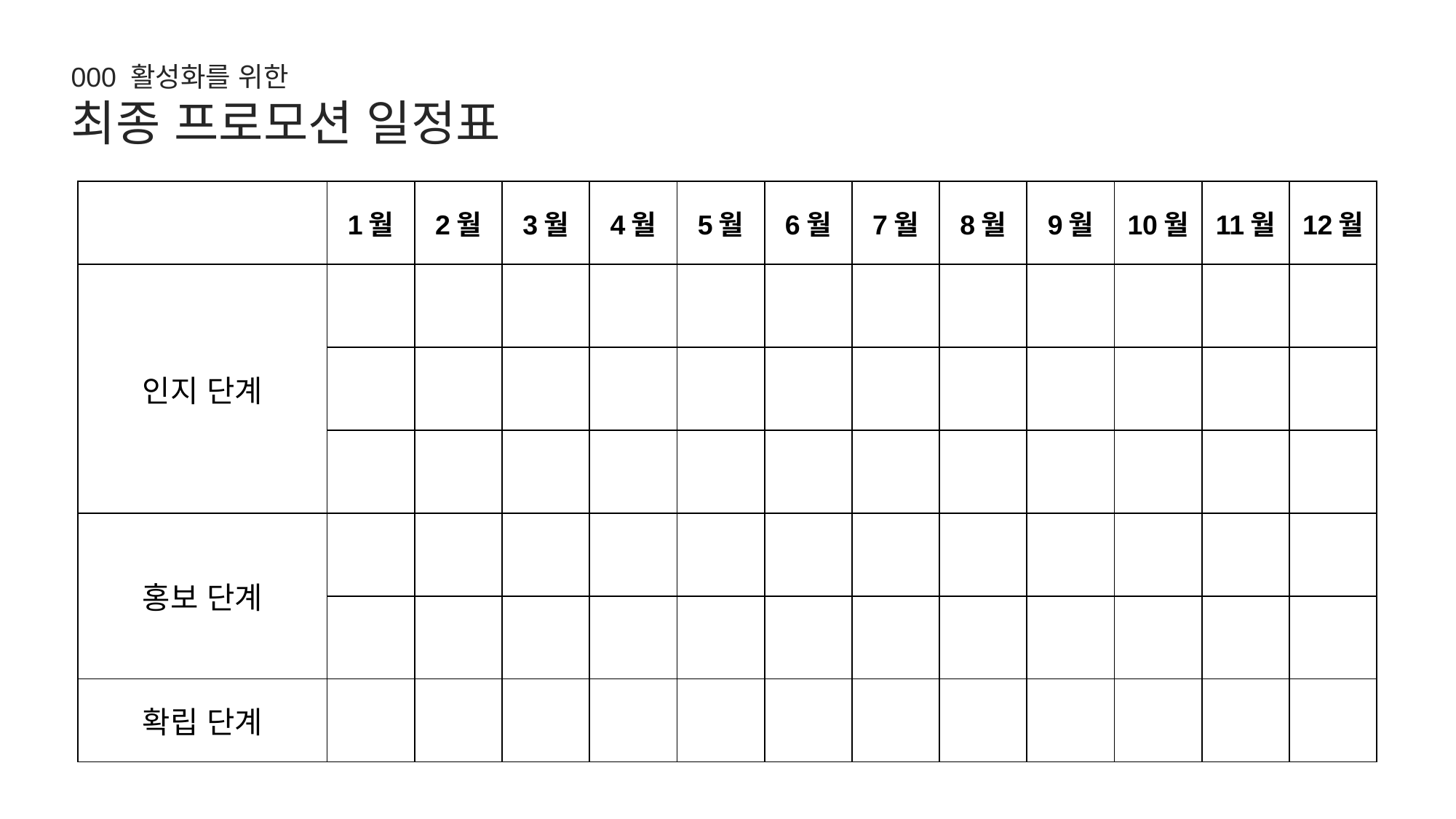

000 활성화를 위한
최종 프로모션 일정표
|  | 1월 | 2월 | 3월 | 4월 | 5월 | 6월 | 7월 | 8월 | 9월 | 10월 | 11월 | 12월 |
| --- | --- | --- | --- | --- | --- | --- | --- | --- | --- | --- | --- | --- |
| 인지 단계 |  |  |  |  |  |  |  |  |  |  |  |  |
|  |  |  |  |  |  |  |  |  |  |  |  |  |
|  |  |  |  |  |  |  |  |  |  |  |  |  |
| 홍보 단계 |  |  |  |  |  |  |  |  |  |  |  |  |
|  |  |  |  |  |  |  |  |  |  |  |  |  |
| 확립 단계 |  |  |  |  |  |  |  |  |  |  |  |  |